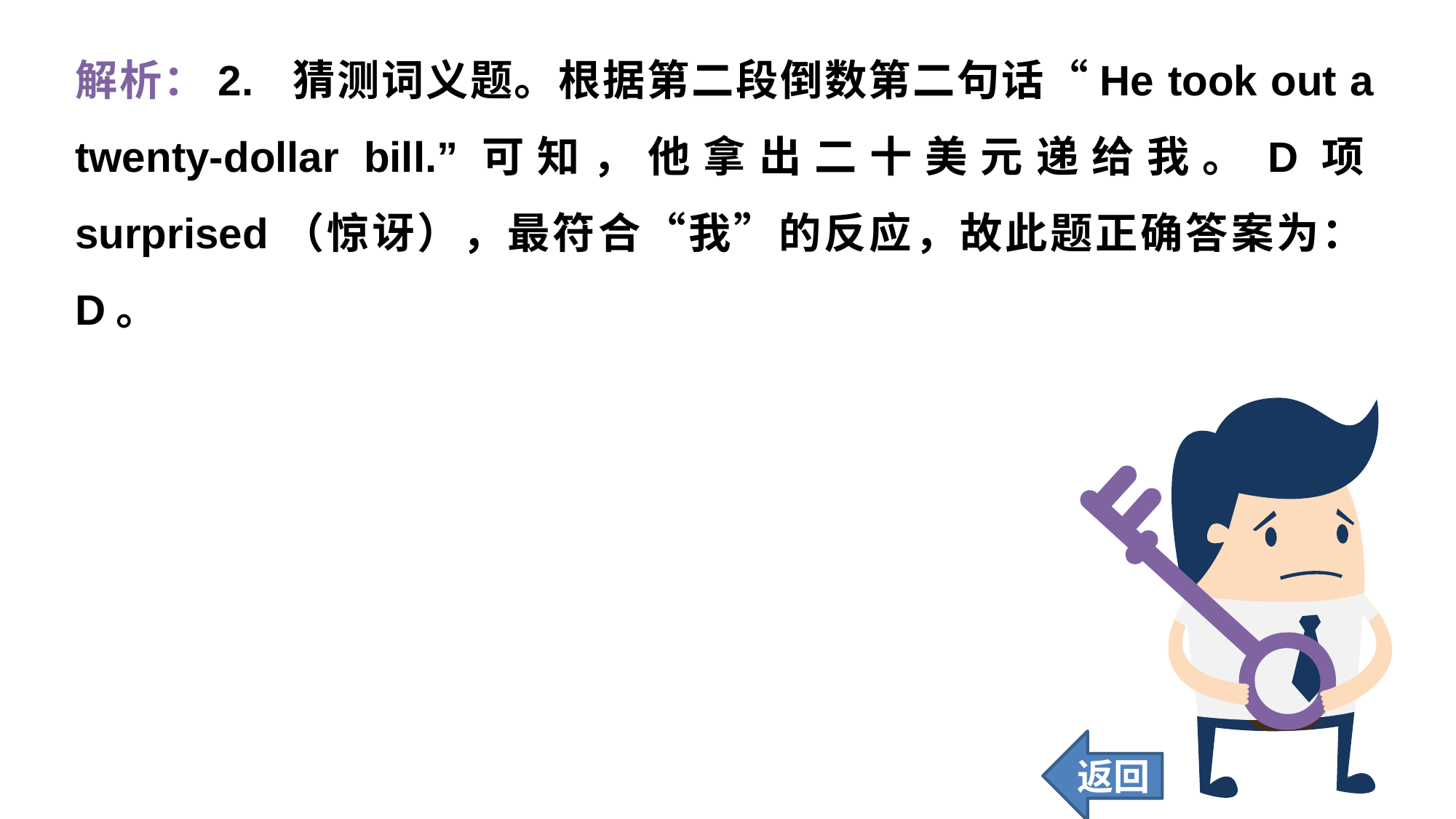

解析：2.  猜测词义题。根据第二段倒数第二句话“He took out a twenty-dollar bill.”可知，他拿出二十美元递给我。D项surprised（惊讶），最符合“我”的反应，故此题正确答案为：D。

返回
117